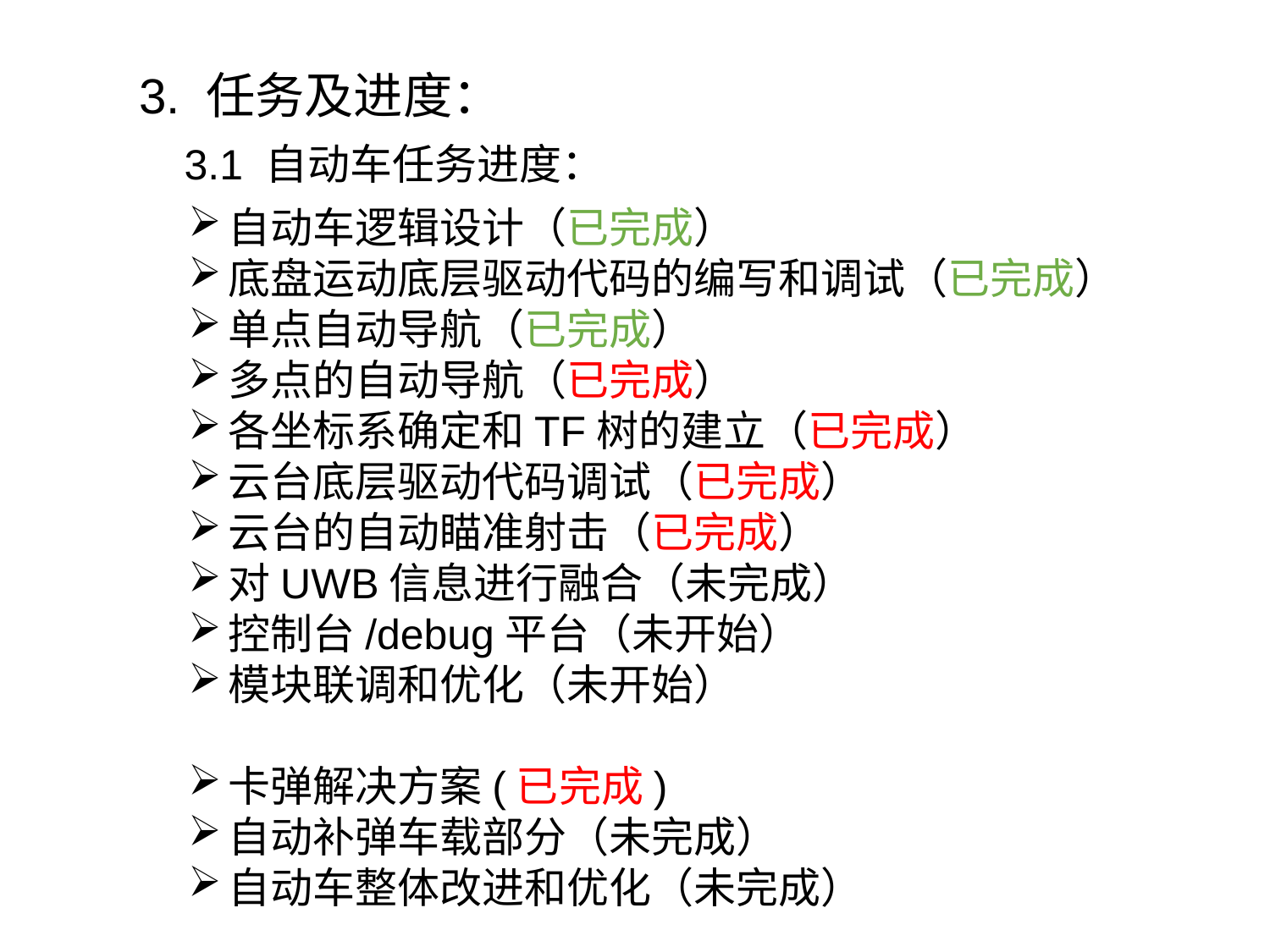

3. 任务及进度：
3.1 自动车任务进度：
自动车逻辑设计（已完成）
底盘运动底层驱动代码的编写和调试（已完成）
单点自动导航（已完成）
多点的自动导航（已完成）
各坐标系确定和TF树的建立（已完成）
云台底层驱动代码调试（已完成）
云台的自动瞄准射击（已完成）
对UWB信息进行融合（未完成）
控制台/debug平台（未开始）
模块联调和优化（未开始）

卡弹解决方案(已完成)
自动补弹车载部分（未完成）
自动车整体改进和优化（未完成）